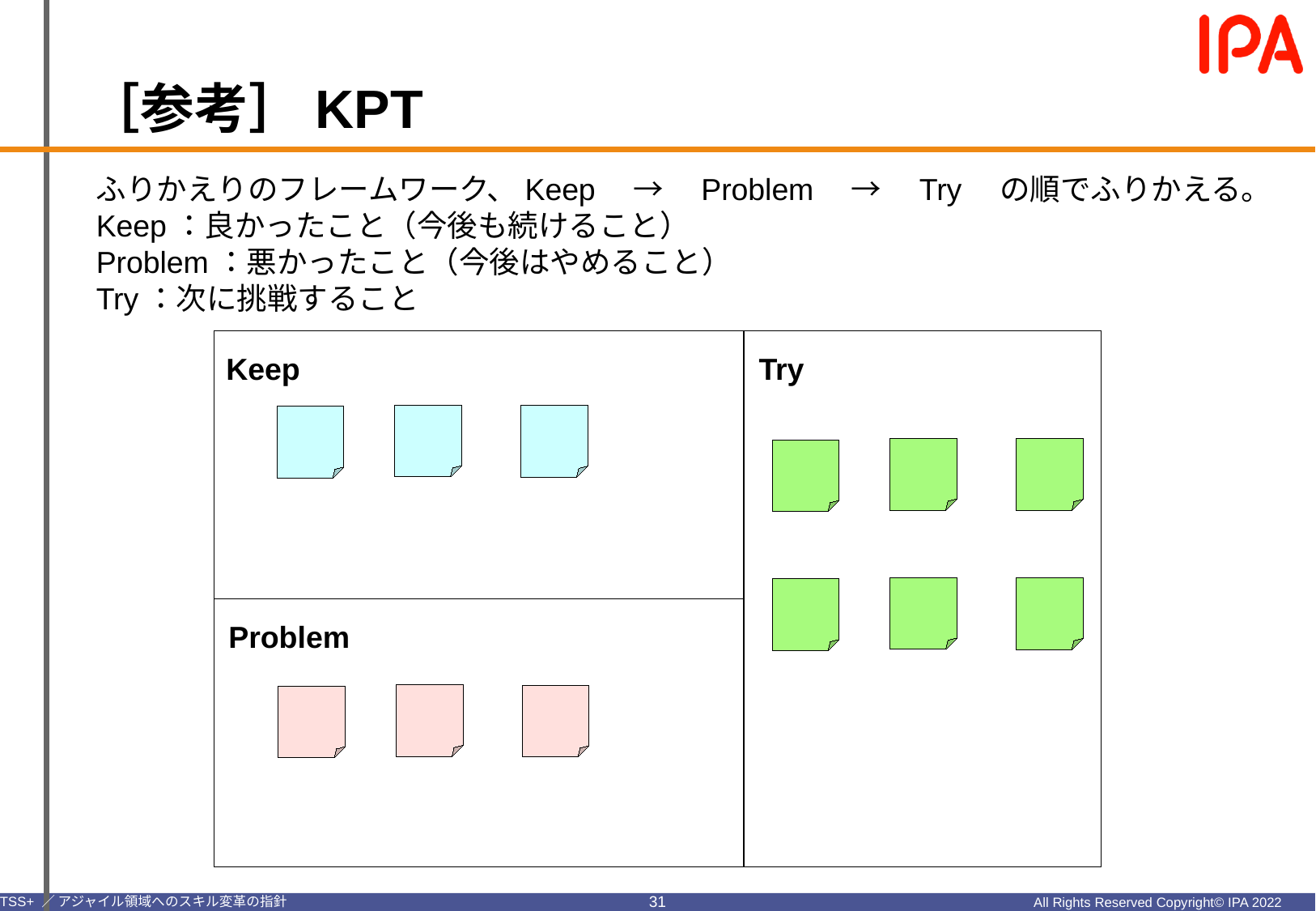

［参考］KPT
ふりかえりのフレームワーク、Keep　→　Problem　→　Try　の順でふりかえる。
Keep：良かったこと（今後も続けること）
Problem：悪かったこと（今後はやめること）
Try：次に挑戦すること

Keep
Try

Problem

31
All Rights Reserved Copyright© IPA 2022